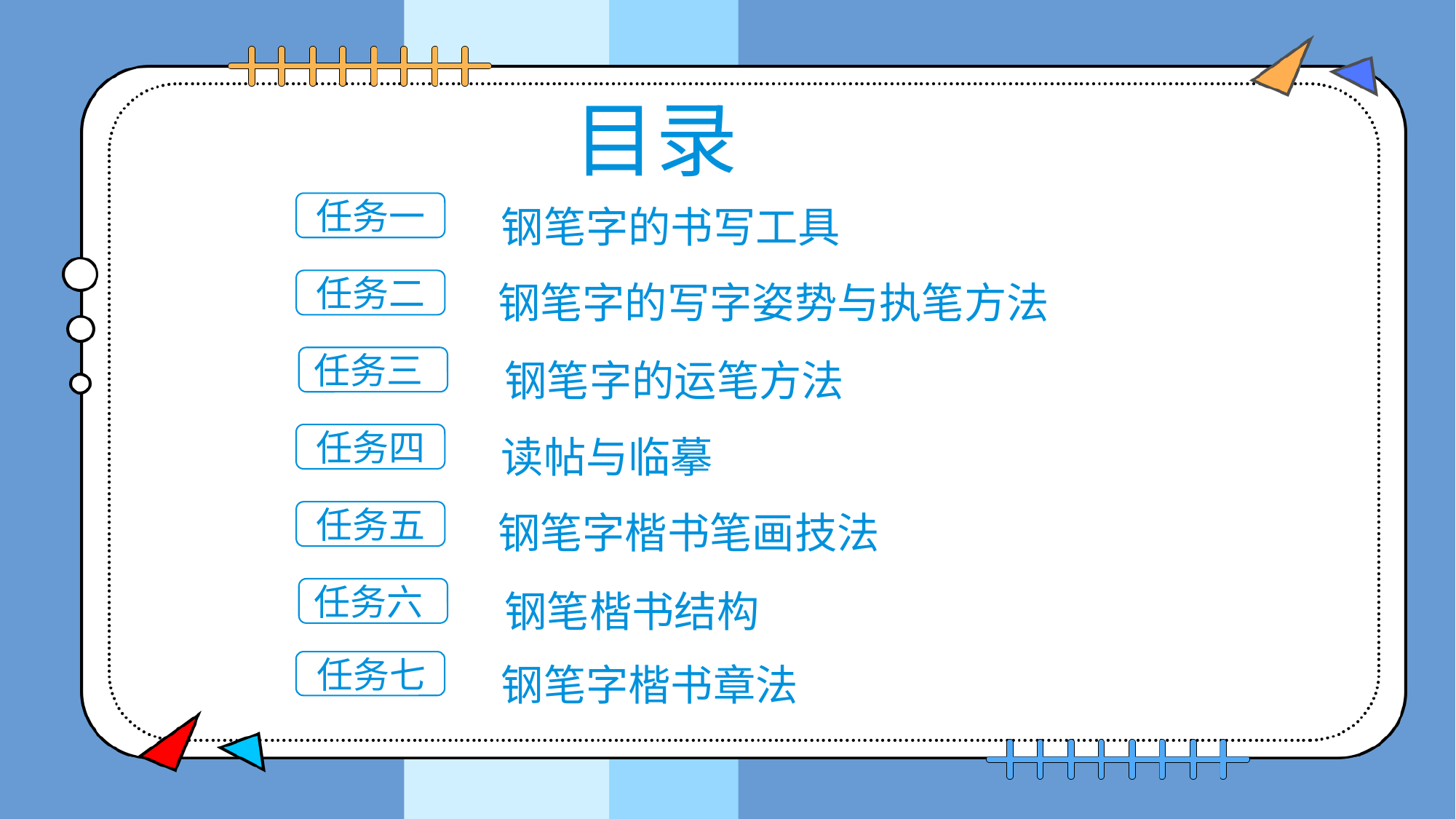

目录

任务一
任务二

 任务三

  钢笔字的书写工具

  钢笔字的写字姿势与执笔方法
 钢笔字的运笔方法

任务四
任务五

 任务六

  读帖与临摹
  钢笔字楷书笔画技法
 钢笔楷书结构
任务七

  钢笔字楷书章法